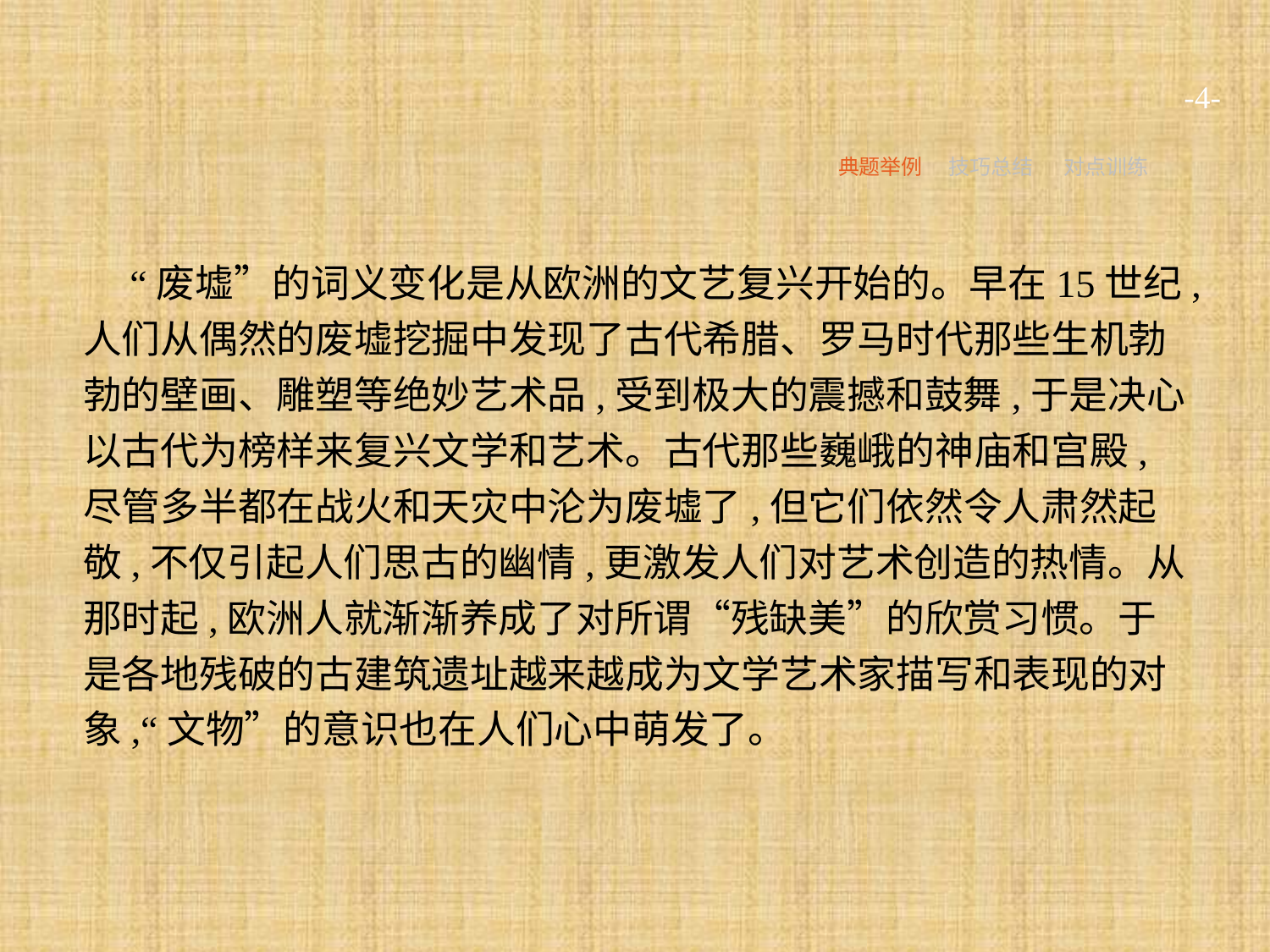

-4-
典题举例
技巧总结
对点训练
 “废墟”的词义变化是从欧洲的文艺复兴开始的。早在15世纪,人们从偶然的废墟挖掘中发现了古代希腊、罗马时代那些生机勃勃的壁画、雕塑等绝妙艺术品,受到极大的震撼和鼓舞,于是决心以古代为榜样来复兴文学和艺术。古代那些巍峨的神庙和宫殿,尽管多半都在战火和天灾中沦为废墟了,但它们依然令人肃然起敬,不仅引起人们思古的幽情,更激发人们对艺术创造的热情。从那时起,欧洲人就渐渐养成了对所谓“残缺美”的欣赏习惯。于是各地残破的古建筑遗址越来越成为文学艺术家描写和表现的对象,“文物”的意识也在人们心中萌发了。